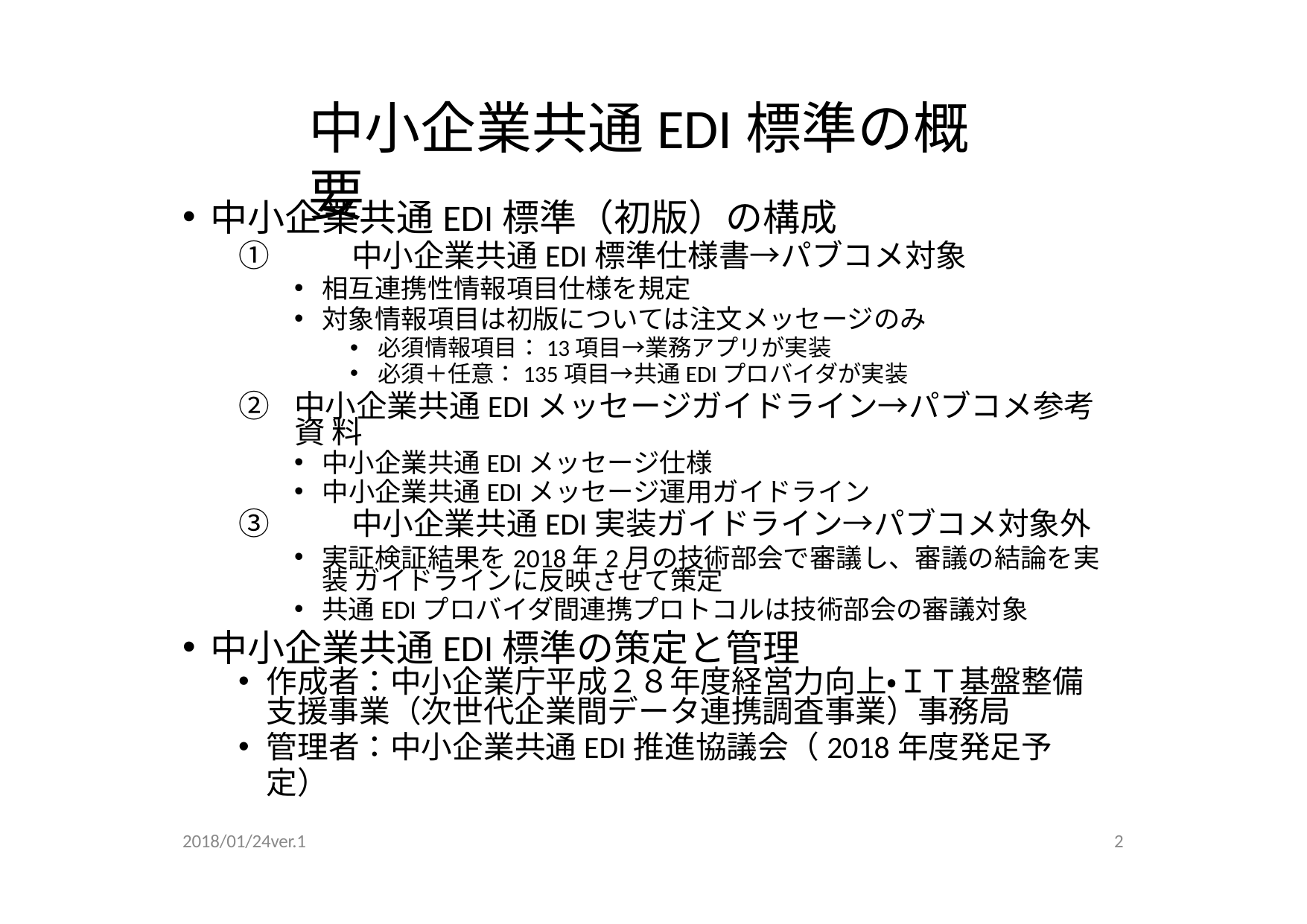

# 中⼩企業共通EDI標準の概要
中⼩企業共通EDI標準（初版）の構成
①	中⼩企業共通EDI標準仕様書→パブコメ対象
相互連携性情報項⽬仕様を規定
対象情報項⽬は初版については注⽂メッセージのみ
必須情報項⽬：13項⽬→業務アプリが実装
必須＋任意：135項⽬→共通EDIプロバイダが実装
②	中⼩企業共通EDIメッセージガイドライン→パブコメ参考資 料
中⼩企業共通EDIメッセージ仕様
中⼩企業共通EDIメッセージ運⽤ガイドライン
③	中⼩企業共通EDI実装ガイドライン→パブコメ対象外
実証検証結果を2018年2⽉の技術部会で審議し、審議の結論を実装 ガイドラインに反映させて策定
共通EDIプロバイダ間連携プロトコルは技術部会の審議対象
中⼩企業共通EDI標準の策定と管理
作成者：中⼩企業庁平成２８年度経営⼒向上・ＩＴ基盤整備
⽀援事業（次世代企業間データ連携調査事業）事務局
管理者：中⼩企業共通EDI推進協議会（2018年度発⾜予定）
2018/01/24ver.1
2